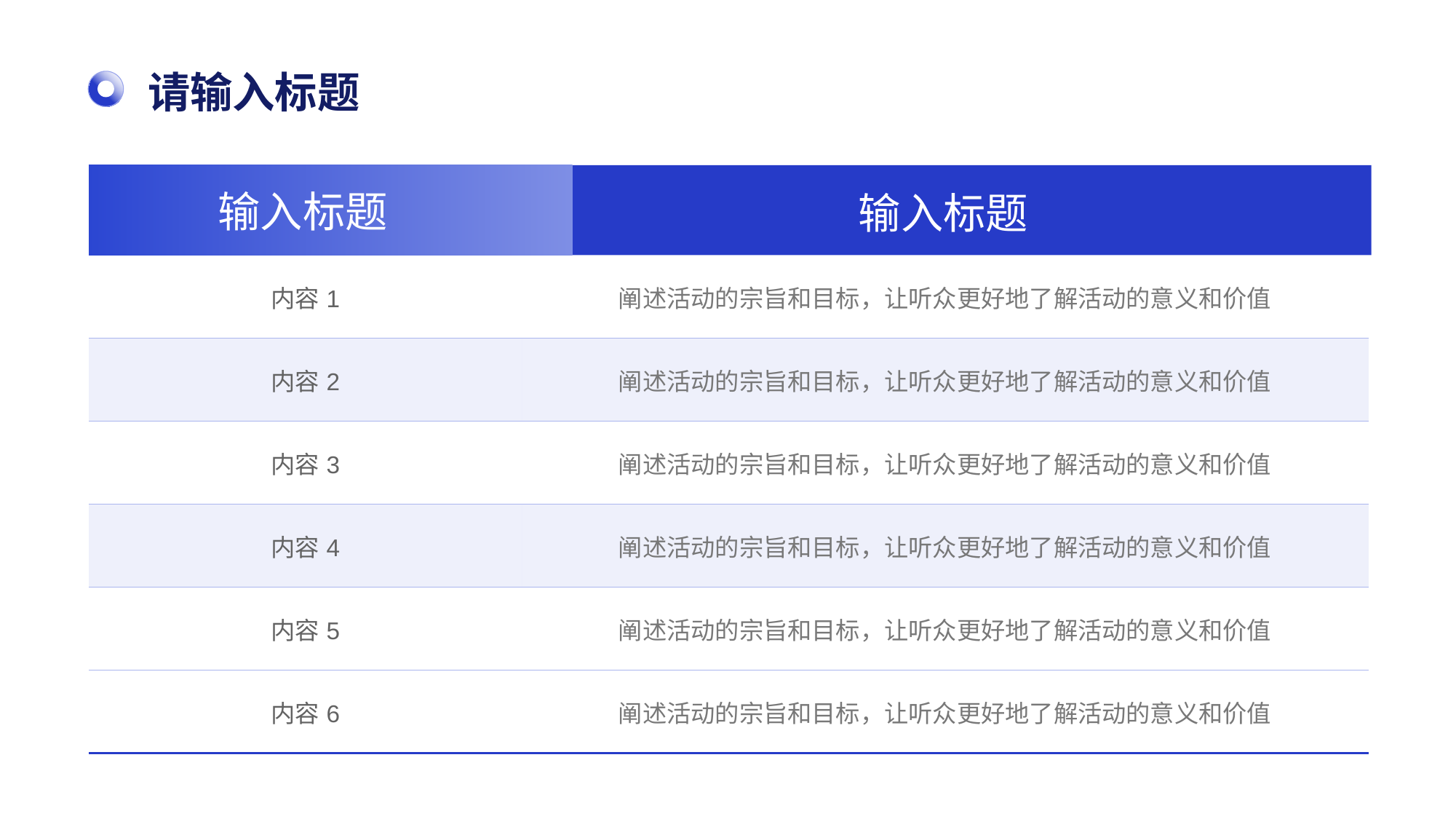

# 请输入标题

输入标题
输入标题
| 内容1 | 阐述活动的宗旨和目标，让听众更好地了解活动的意义和价值 |
| --- | --- |
| 内容2 | 阐述活动的宗旨和目标，让听众更好地了解活动的意义和价值 |
| 内容3 | 阐述活动的宗旨和目标，让听众更好地了解活动的意义和价值 |
| 内容4 | 阐述活动的宗旨和目标，让听众更好地了解活动的意义和价值 |
| 内容5 | 阐述活动的宗旨和目标，让听众更好地了解活动的意义和价值 |
| 内容6 | 阐述活动的宗旨和目标，让听众更好地了解活动的意义和价值 |